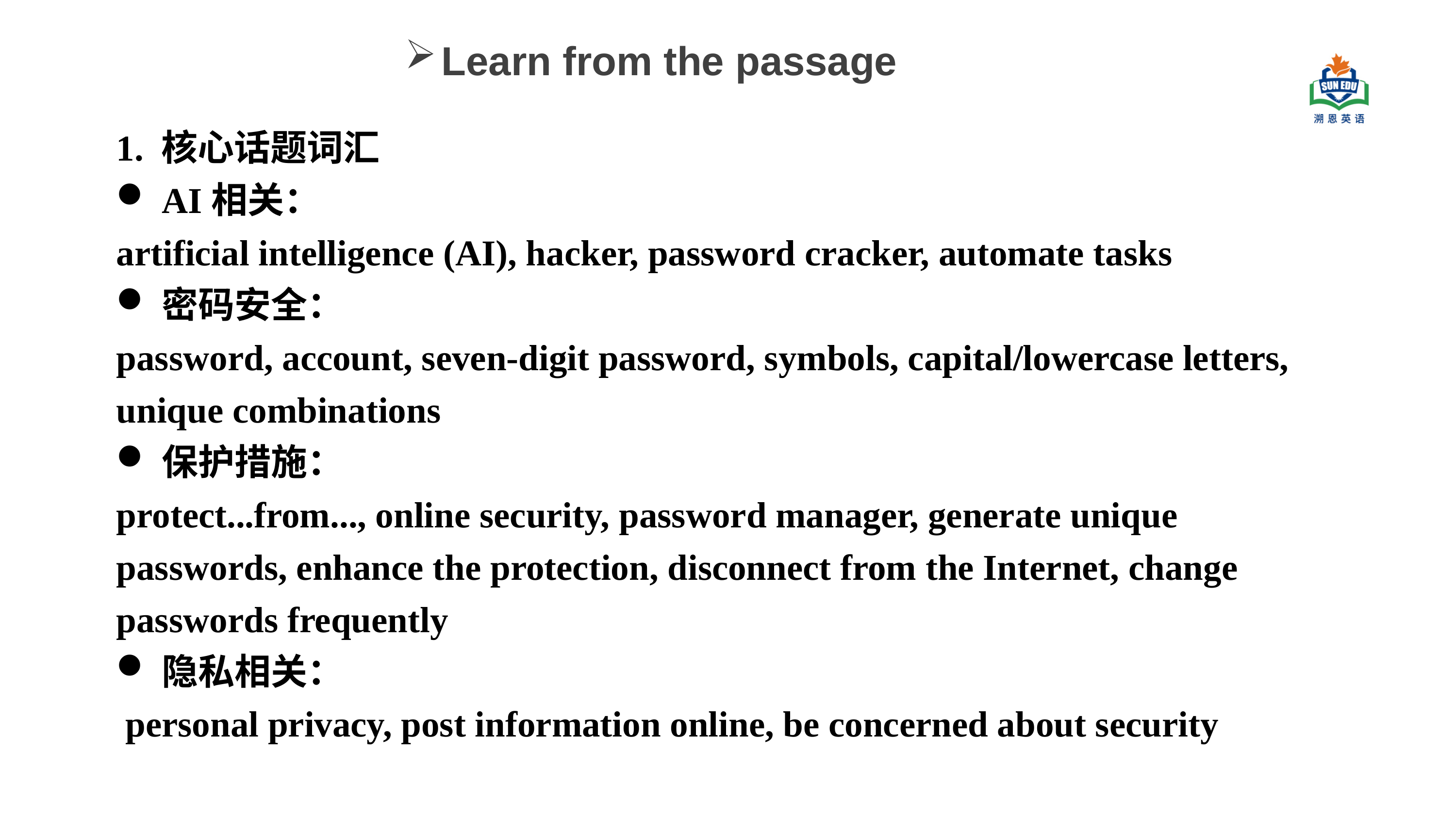

Learn from the passage
1. 核心话题词汇
AI相关：
artificial intelligence (AI), hacker, password cracker, automate tasks
密码安全：
password, account, seven-digit password, symbols, capital/lowercase letters, unique combinations
保护措施：
protect...from..., online security, password manager, generate unique passwords, enhance the protection, disconnect from the Internet, change passwords frequently
隐私相关：
 personal privacy, post information online, be concerned about security